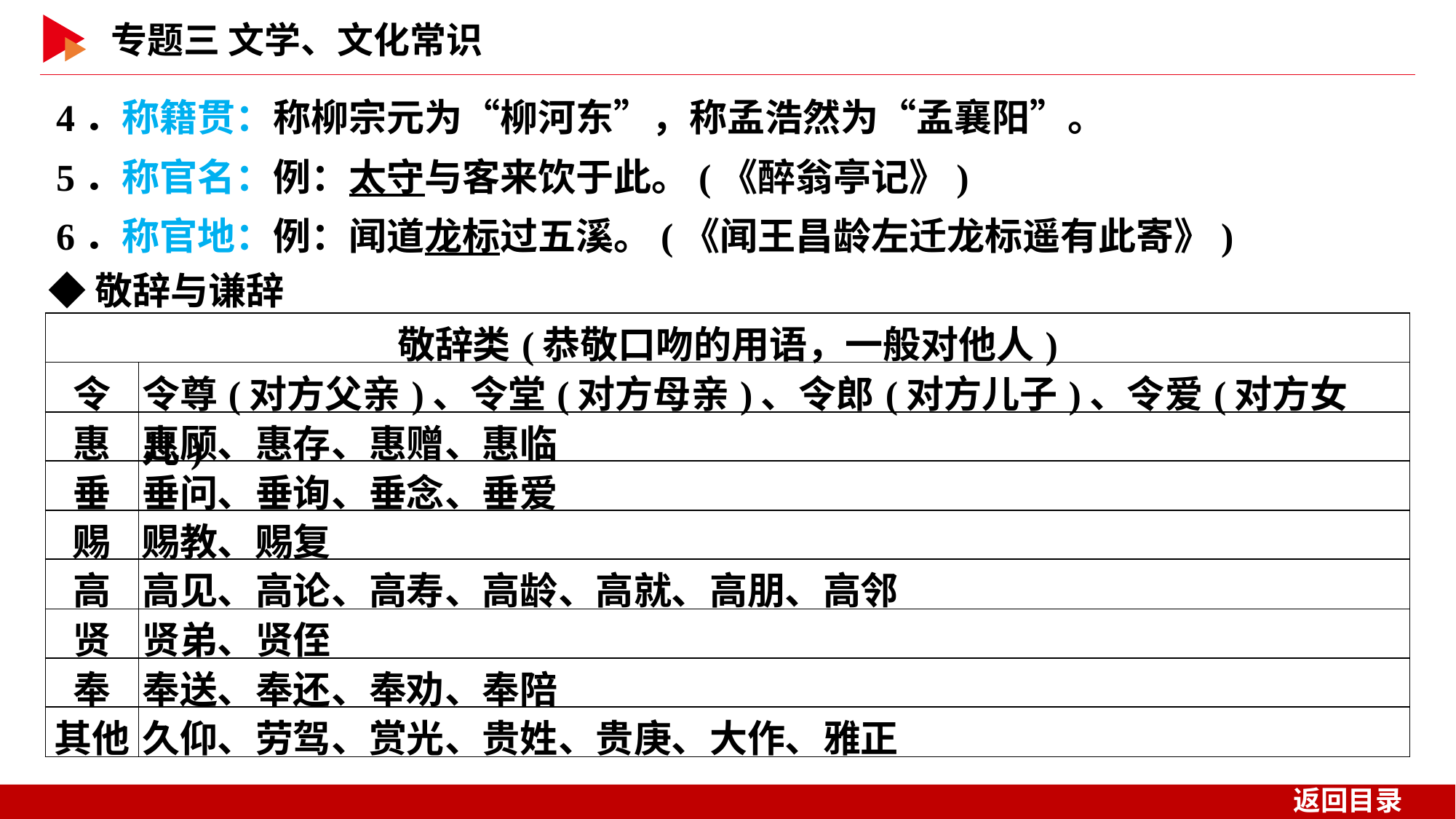

4．称籍贯：称柳宗元为“柳河东”，称孟浩然为“孟襄阳”。
5．称官名：例：太守与客来饮于此。(《醉翁亭记》)
6．称官地：例：闻道龙标过五溪。(《闻王昌龄左迁龙标遥有此寄》)
◆敬辞与谦辞
| 敬辞类(恭敬口吻的用语，一般对他人) |  |
| --- | --- |
| 令 | 令尊(对方父亲)、令堂(对方母亲)、令郎(对方儿子)、令爱(对方女儿) |
| 惠 | 惠顾、惠存、惠赠、惠临 |
| 垂 | 垂问、垂询、垂念、垂爱 |
| 赐 | 赐教、赐复 |
| 高 | 高见、高论、高寿、高龄、高就、高朋、高邻 |
| 贤 | 贤弟、贤侄 |
| 奉 | 奉送、奉还、奉劝、奉陪 |
| 其他 | 久仰、劳驾、赏光、贵姓、贵庚、大作、雅正 |